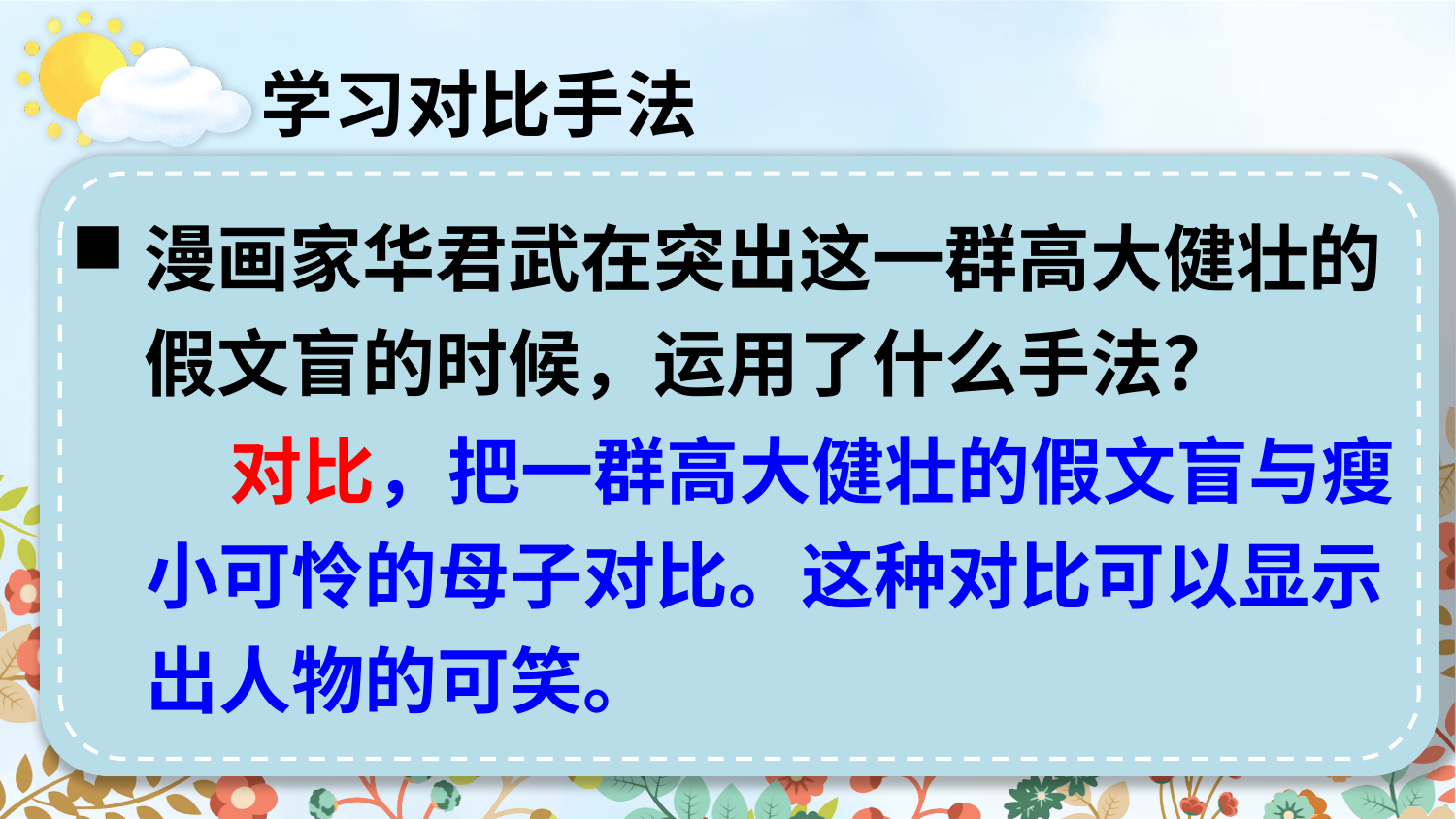

学习对比手法
漫画家华君武在突出这一群高大健壮的假文盲的时候，运用了什么手法？
    对比，把一群高大健壮的假文盲与瘦小可怜的母子对比。这种对比可以显示出人物的可笑。